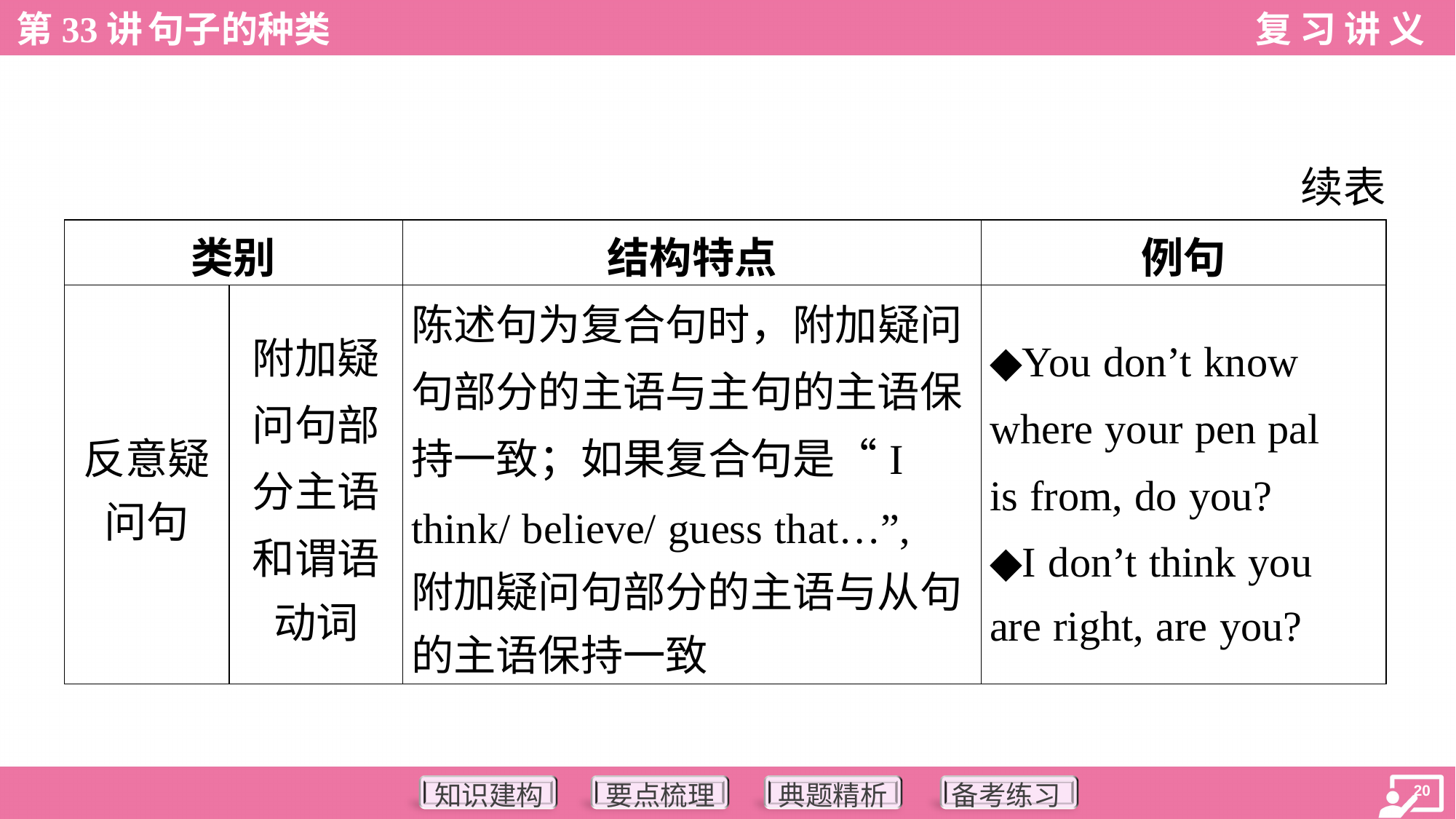

续表
| 类别 |  | 结构特点 | 例句 |
| --- | --- | --- | --- |
| 反意疑 问句 | 附加疑 问句部 分主语 和谓语 动词 | 陈述句为复合句时，附加疑问 句部分的主语与主句的主语保 持一致；如果复合句是“I think/ believe/ guess that…”, 附加疑问句部分的主语与从句 的主语保持一致 | ◆You don’t know where your pen pal is from, do you? ◆I don’t think you are right, are you? |